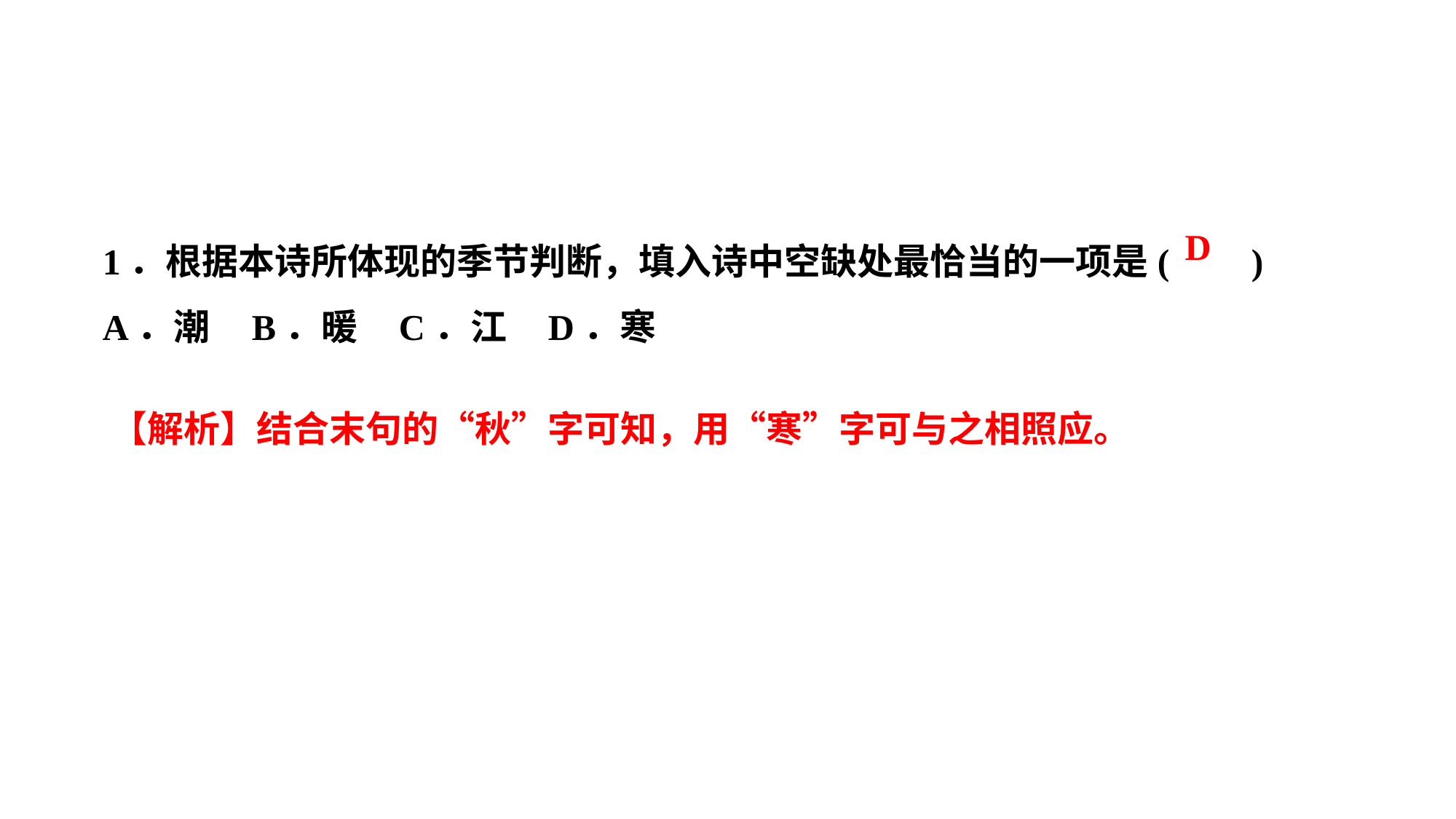

1．根据本诗所体现的季节判断，填入诗中空缺处最恰当的一项是(         )
A．潮    B．暖    C．江    D．寒
D
【解析】结合末句的“秋”字可知，用“寒”字可与之相照应。